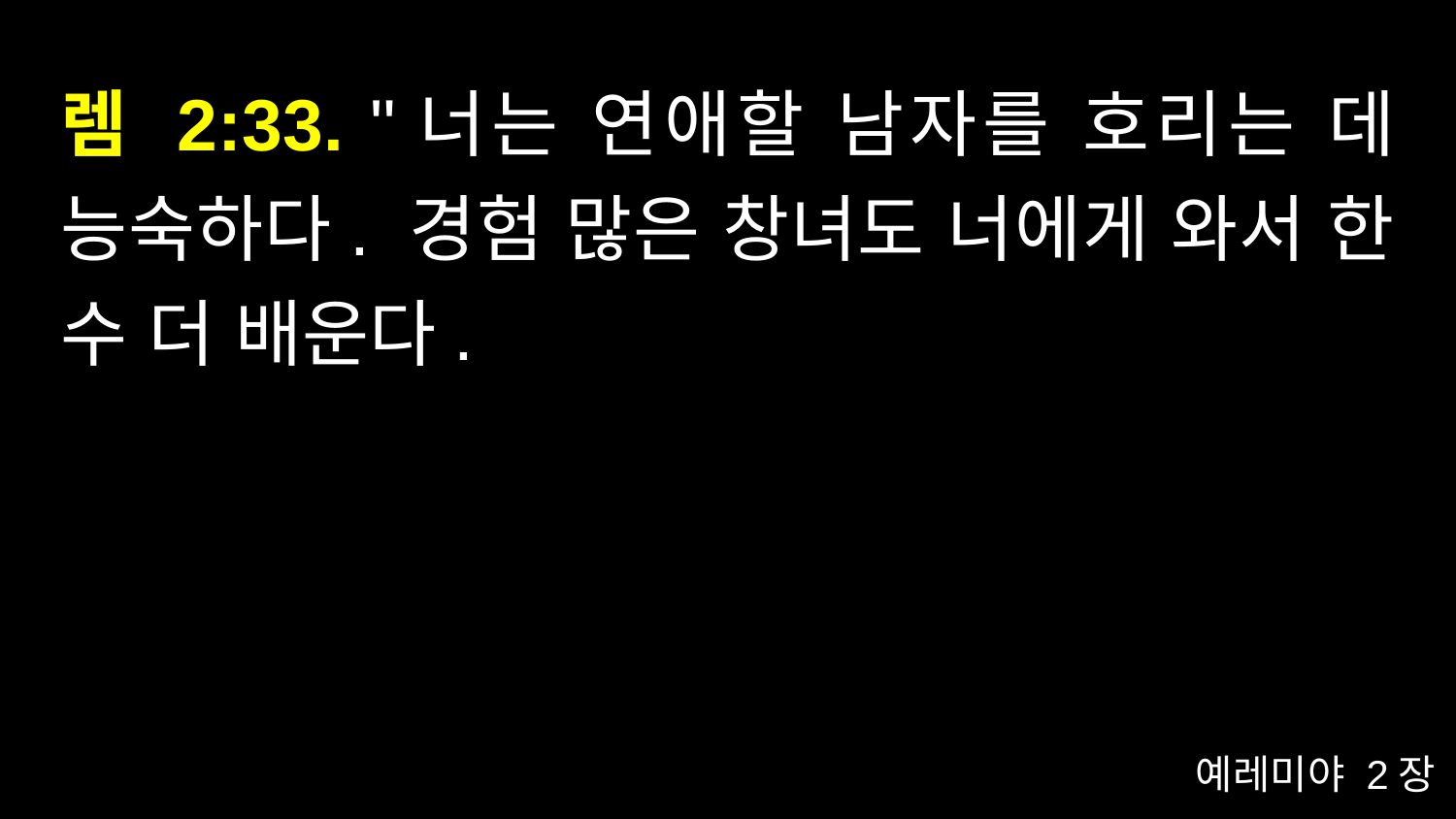

# 렘 2:33. "너는 연애할 남자를 호리는 데 능숙하다. 경험 많은 창녀도 너에게 와서 한 수 더 배운다.
예레미야 2장